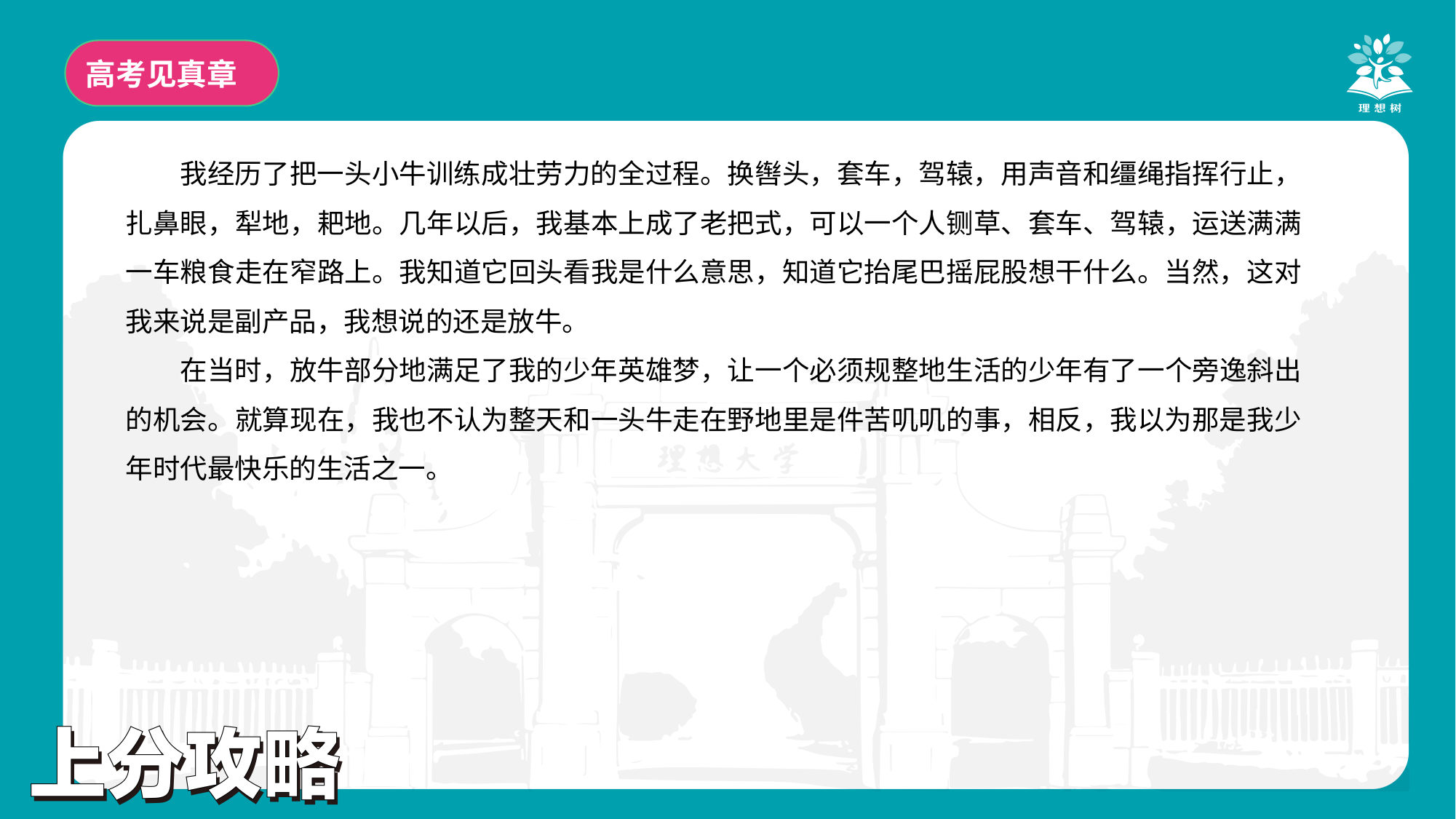

高考见真章
我经历了把一头小牛训练成壮劳力的全过程。换辔头，套车，驾辕，用声音和缰绳指挥行止，扎鼻眼，犁地，耙地。几年以后，我基本上成了老把式，可以一个人铡草、套车、驾辕，运送满满一车粮食走在窄路上。我知道它回头看我是什么意思，知道它抬尾巴摇屁股想干什么。当然，这对我来说是副产品，我想说的还是放牛。
在当时，放牛部分地满足了我的少年英雄梦，让一个必须规整地生活的少年有了一个旁逸斜出的机会。就算现在，我也不认为整天和一头牛走在野地里是件苦叽叽的事，相反，我以为那是我少年时代最快乐的生活之一。